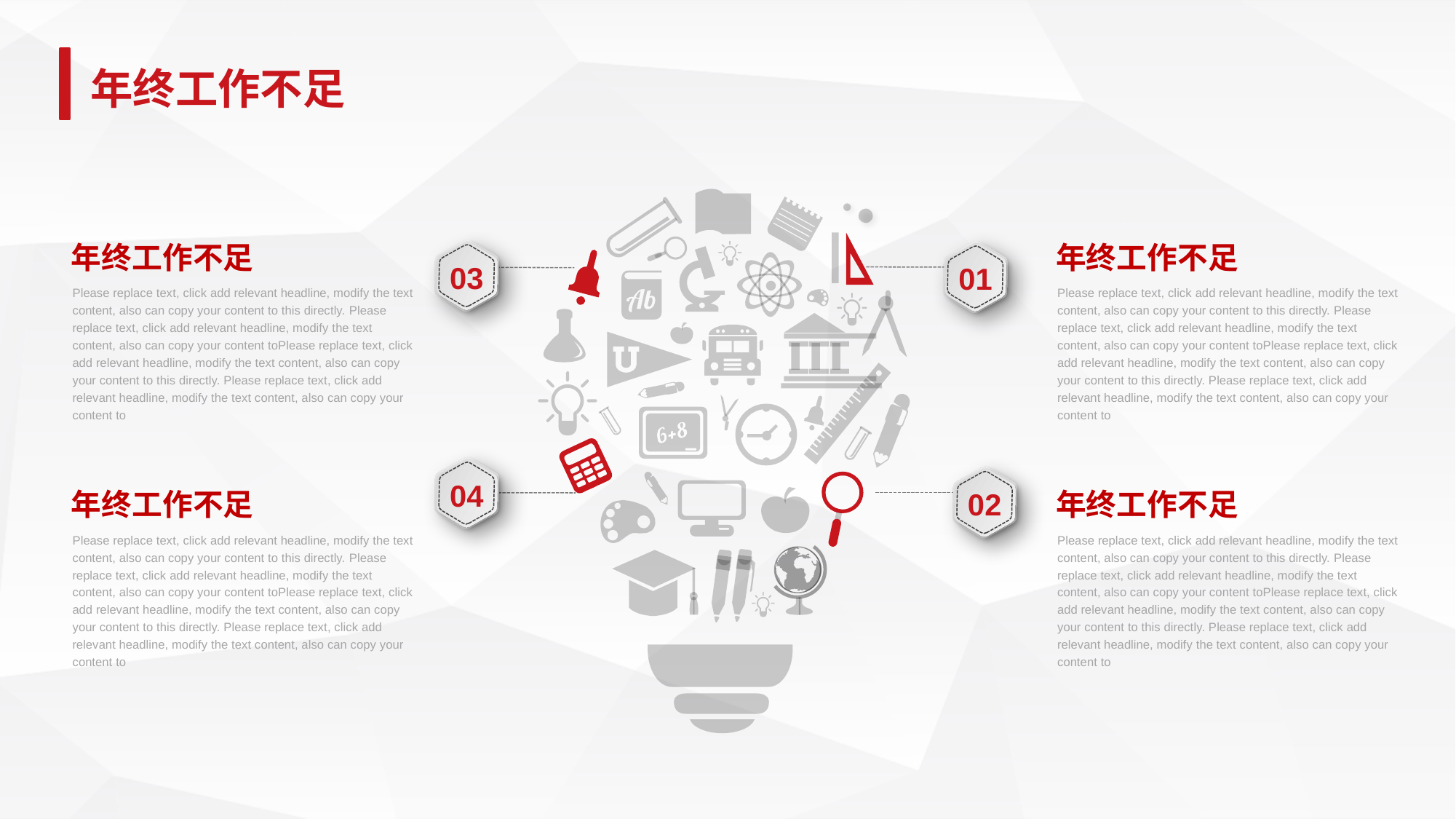

年终工作不足

年终工作不足
年终工作不足

03

01

Please replace text, click add relevant headline, modify the text content, also can copy your content to this directly. Please replace text, click add relevant headline, modify the text content, also can copy your content toPlease replace text, click add relevant headline, modify the text content, also can copy your content to this directly. Please replace text, click add relevant headline, modify the text content, also can copy your content to

Please replace text, click add relevant headline, modify the text content, also can copy your content to this directly. Please replace text, click add relevant headline, modify the text content, also can copy your content toPlease replace text, click add relevant headline, modify the text content, also can copy your content to this directly. Please replace text, click add relevant headline, modify the text content, also can copy your content to

04

02

年终工作不足

年终工作不足

Please replace text, click add relevant headline, modify the text content, also can copy your content to this directly. Please replace text, click add relevant headline, modify the text content, also can copy your content toPlease replace text, click add relevant headline, modify the text content, also can copy your content to this directly. Please replace text, click add relevant headline, modify the text content, also can copy your content to

Please replace text, click add relevant headline, modify the text content, also can copy your content to this directly. Please replace text, click add relevant headline, modify the text content, also can copy your content toPlease replace text, click add relevant headline, modify the text content, also can copy your content to this directly. Please replace text, click add relevant headline, modify the text content, also can copy your content to